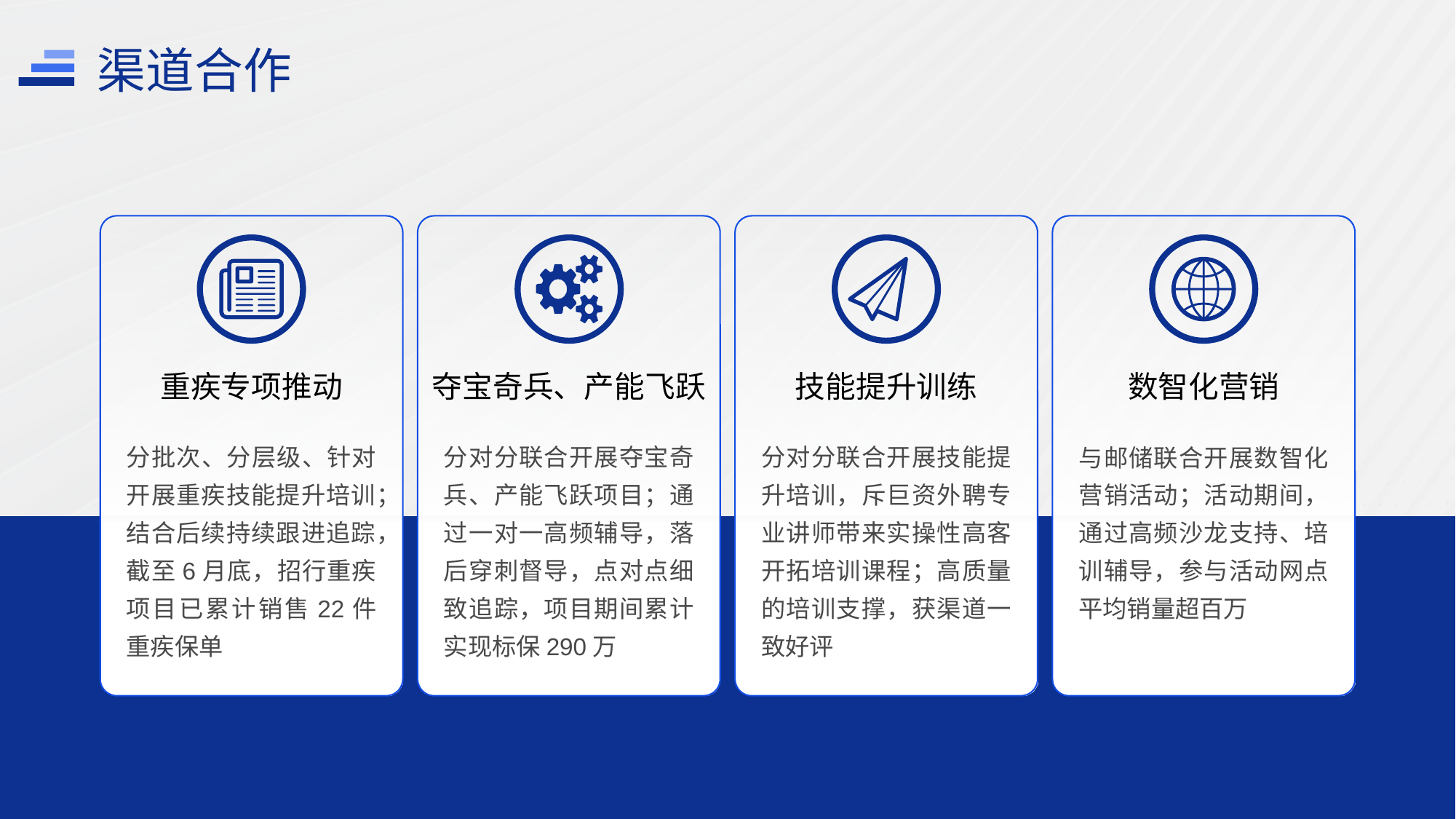

渠道合作

重疾专项推动
分批次、分层级、针对开展重疾技能提升培训；
结合后续持续跟进追踪，截至6月底，招行重疾项目已累计销售22件重疾保单

夺宝奇兵、产能飞跃
分对分联合开展夺宝奇兵、产能飞跃项目；通过一对一高频辅导，落后穿刺督导，点对点细致追踪，项目期间累计实现标保290万

技能提升训练
分对分联合开展技能提升培训，斥巨资外聘专业讲师带来实操性高客开拓培训课程；高质量的培训支撑，获渠道一致好评

数智化营销
与邮储联合开展数智化营销活动；活动期间，通过高频沙龙支持、培训辅导，参与活动网点平均销量超百万